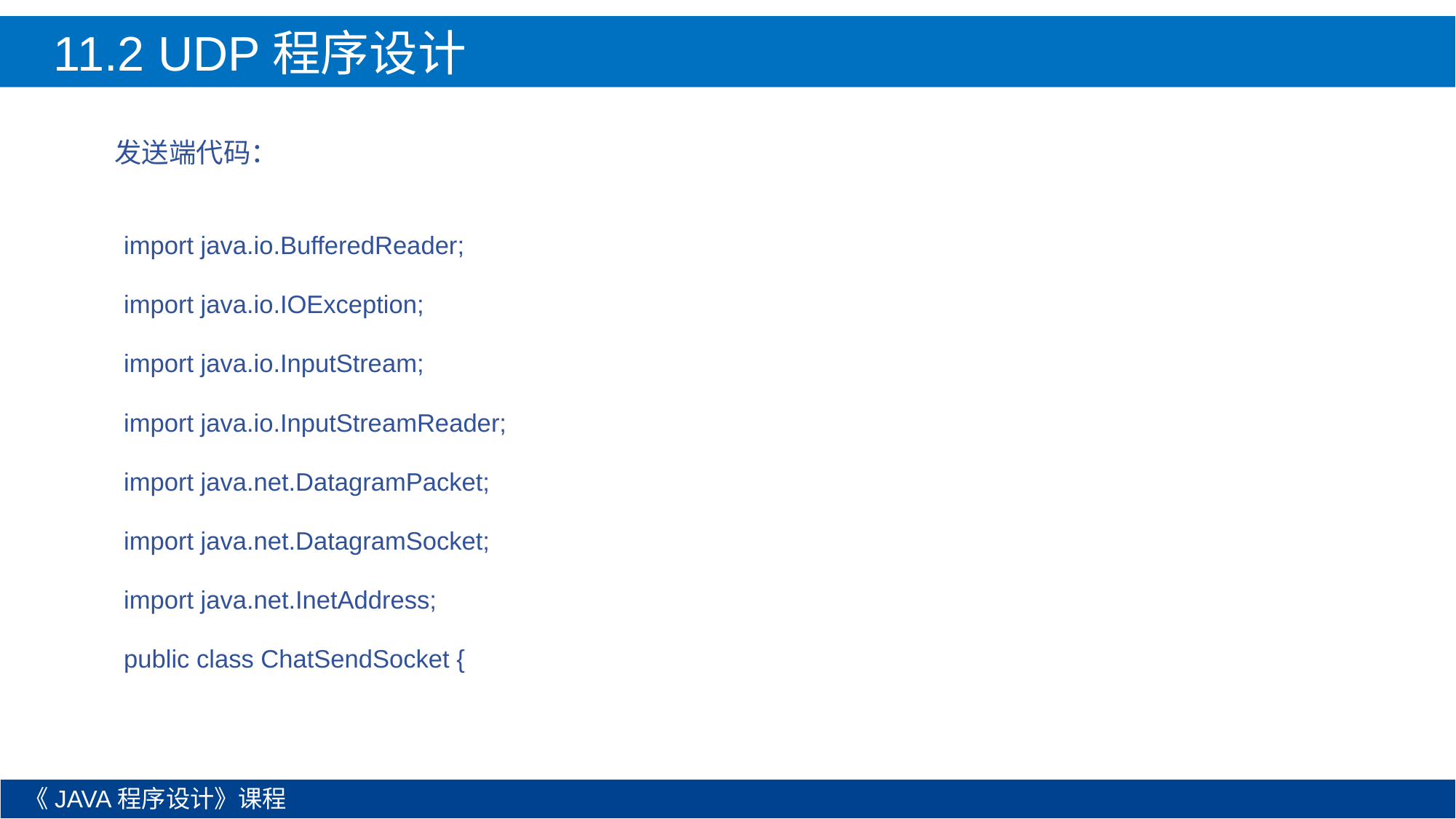

11.2 UDP程序设计
发送端代码：
import java.io.BufferedReader;
import java.io.IOException;
import java.io.InputStream;
import java.io.InputStreamReader;
import java.net.DatagramPacket;
import java.net.DatagramSocket;
import java.net.InetAddress;
public class ChatSendSocket {

《JAVA程序设计》课程